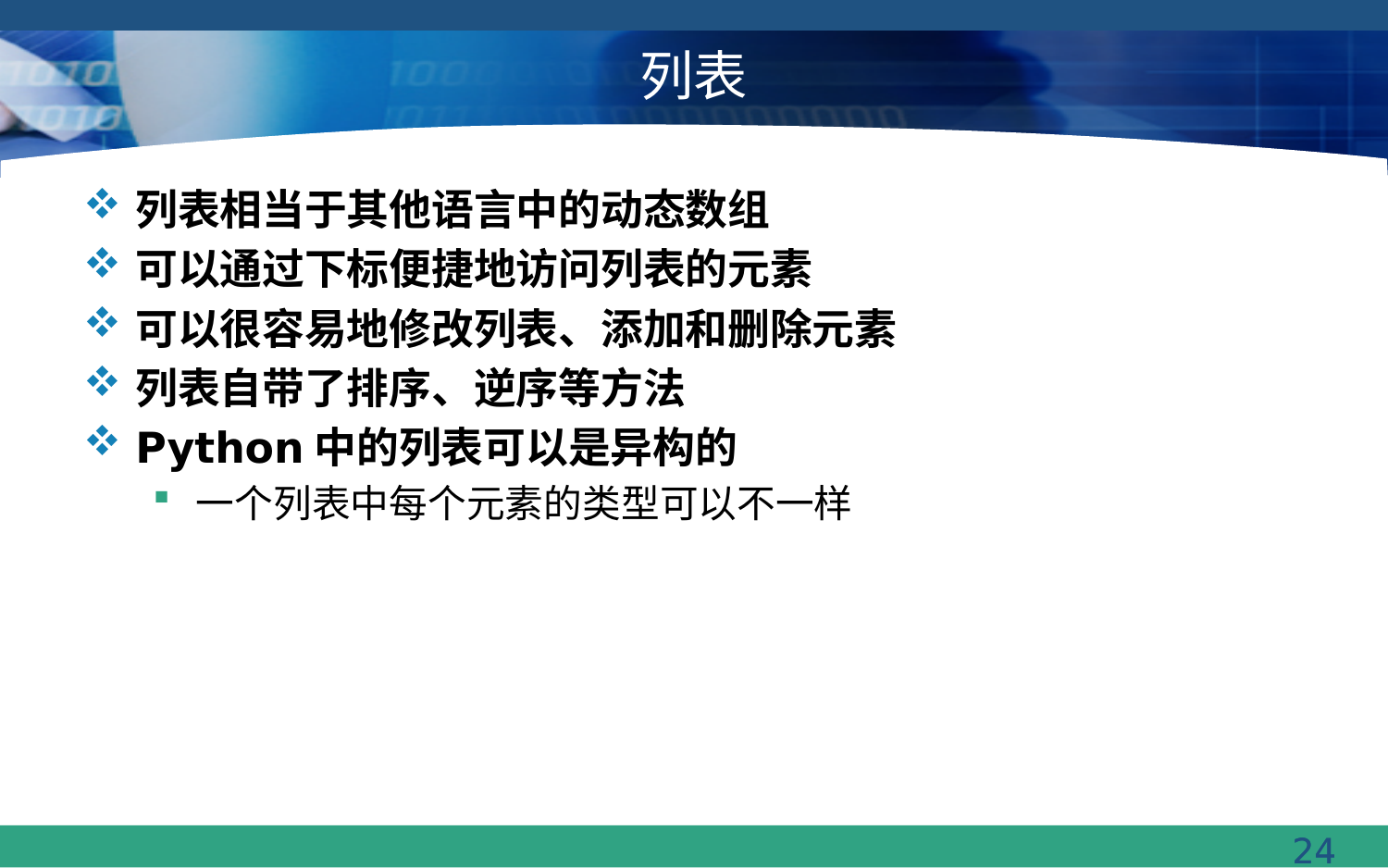

# 列表
列表相当于其他语言中的动态数组
可以通过下标便捷地访问列表的元素
可以很容易地修改列表、添加和删除元素
列表自带了排序、逆序等方法
Python中的列表可以是异构的
一个列表中每个元素的类型可以不一样